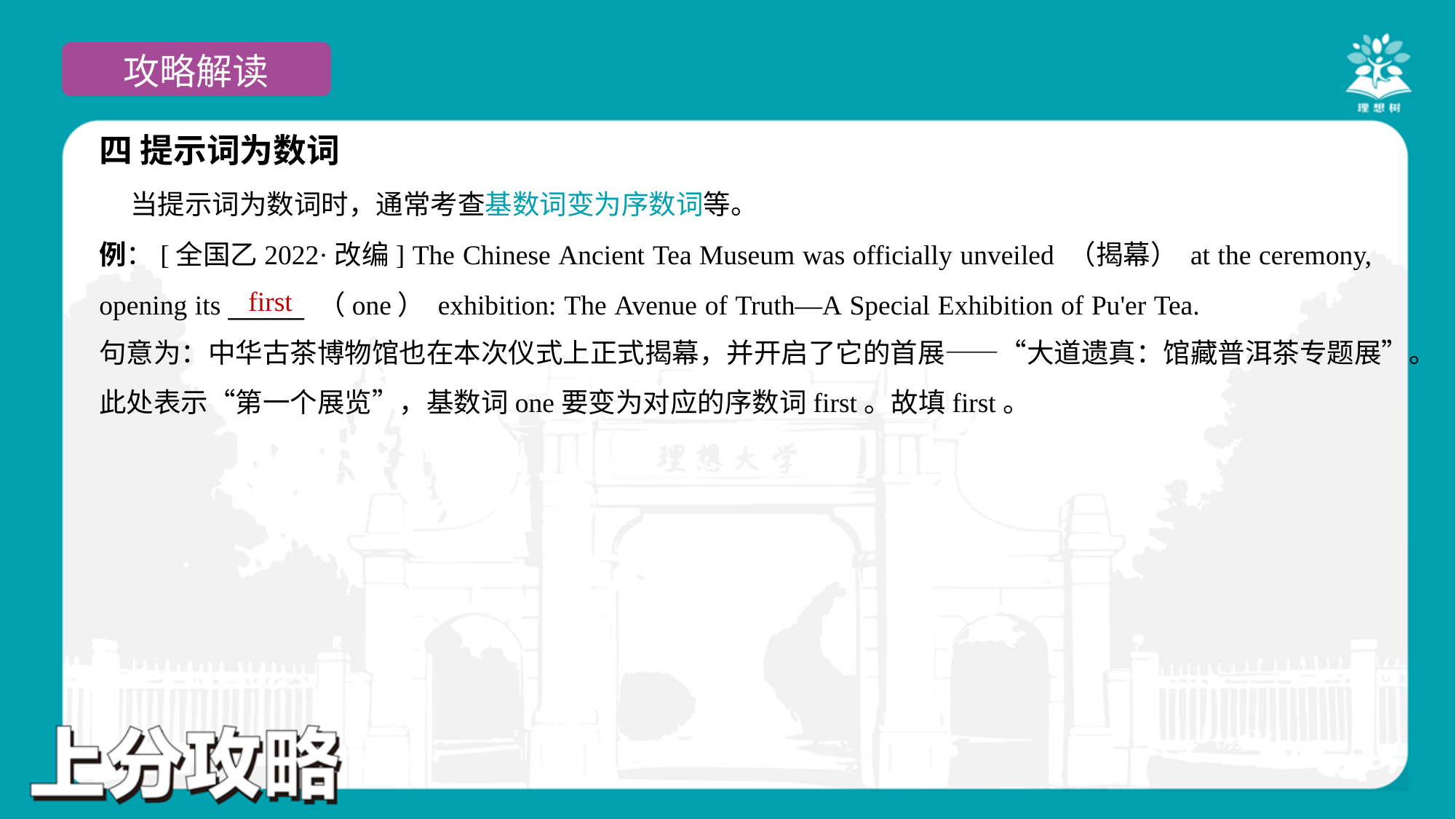

四 提示词为数词
    当提示词为数词时，通常考查基数词变为序数词等。
例：[全国乙2022·改编] The Chinese Ancient Tea Museum was officially unveiled （揭幕） at the ceremony,
opening its _____ （one） exhibition: The Avenue of Truth—A Special Exhibition of Pu'er Tea.
first
句意为：中华古茶博物馆也在本次仪式上正式揭幕，并开启了它的首展——“大道遗真：馆藏普洱茶专题展”。
此处表示“第一个展览”，基数词one要变为对应的序数词first。故填first。